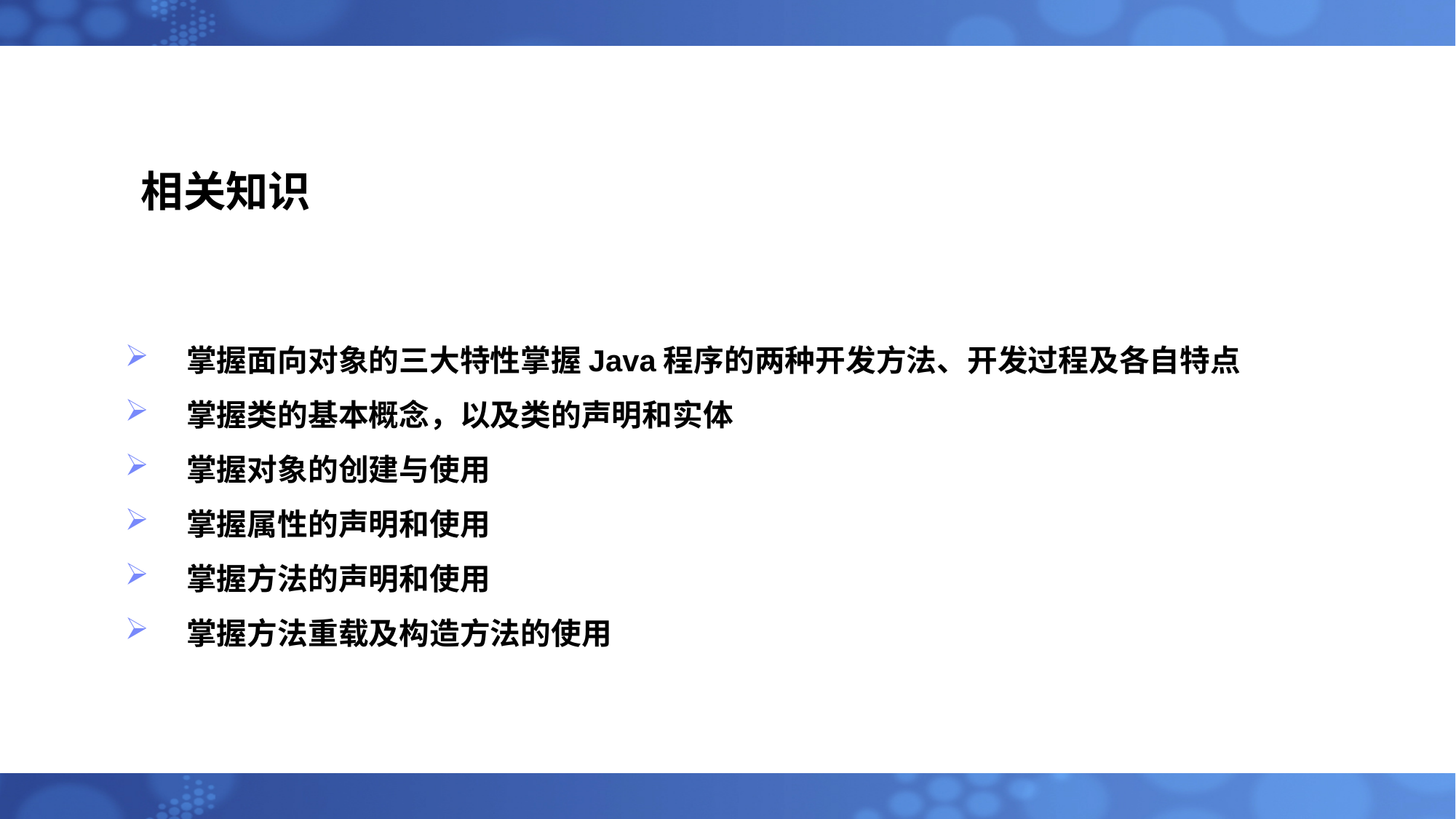

相关知识
掌握面向对象的三大特性掌握Java程序的两种开发方法、开发过程及各自特点
掌握类的基本概念，以及类的声明和实体
掌握对象的创建与使用
掌握属性的声明和使用
掌握方法的声明和使用
掌握方法重载及构造方法的使用